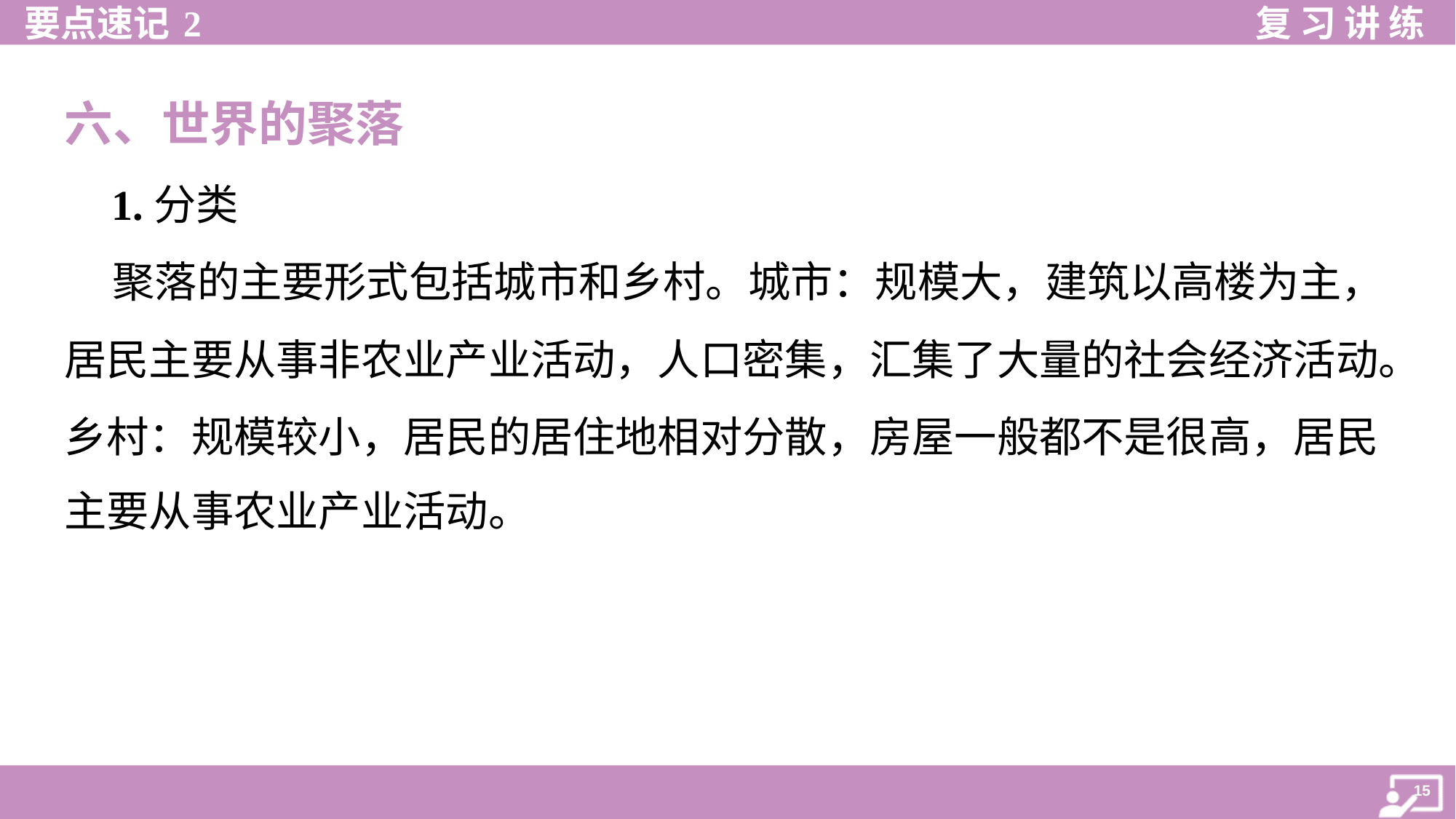

六、世界的聚落
    1.分类
    聚落的主要形式包括城市和乡村。城市：规模大，建筑以高楼为主，
居民主要从事非农业产业活动，人口密集，汇集了大量的社会经济活动。
乡村：规模较小，居民的居住地相对分散，房屋一般都不是很高，居民
主要从事农业产业活动。